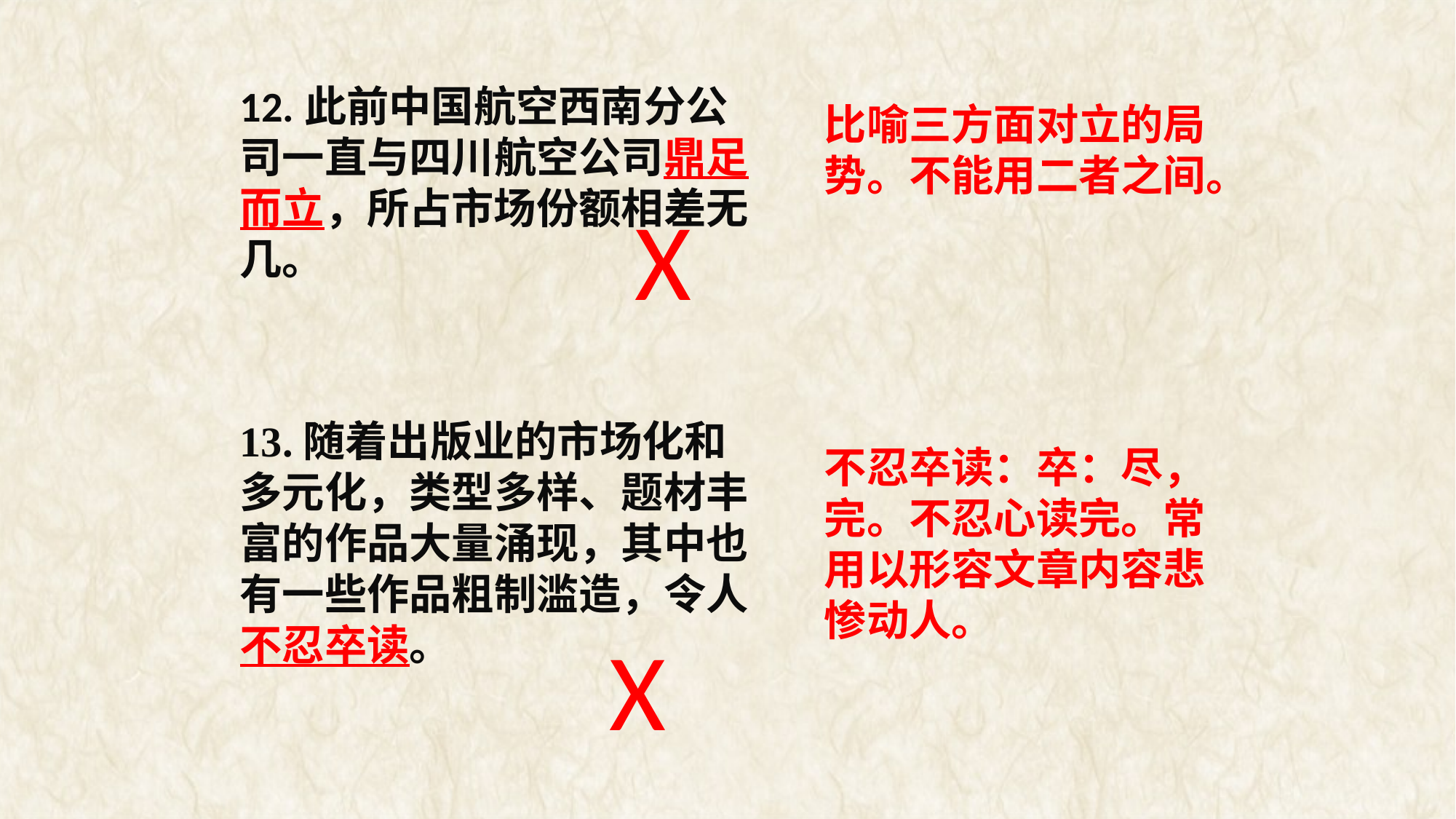

12.此前中国航空西南分公司一直与四川航空公司鼎足而立，所占市场份额相差无几。
比喻三方面对立的局势。不能用二者之间。
Χ
13.随着出版业的市场化和多元化，类型多样、题材丰富的作品大量涌现，其中也有一些作品粗制滥造，令人不忍卒读。
不忍卒读：卒：尽，完。不忍心读完。常用以形容文章内容悲惨动人。
Χ